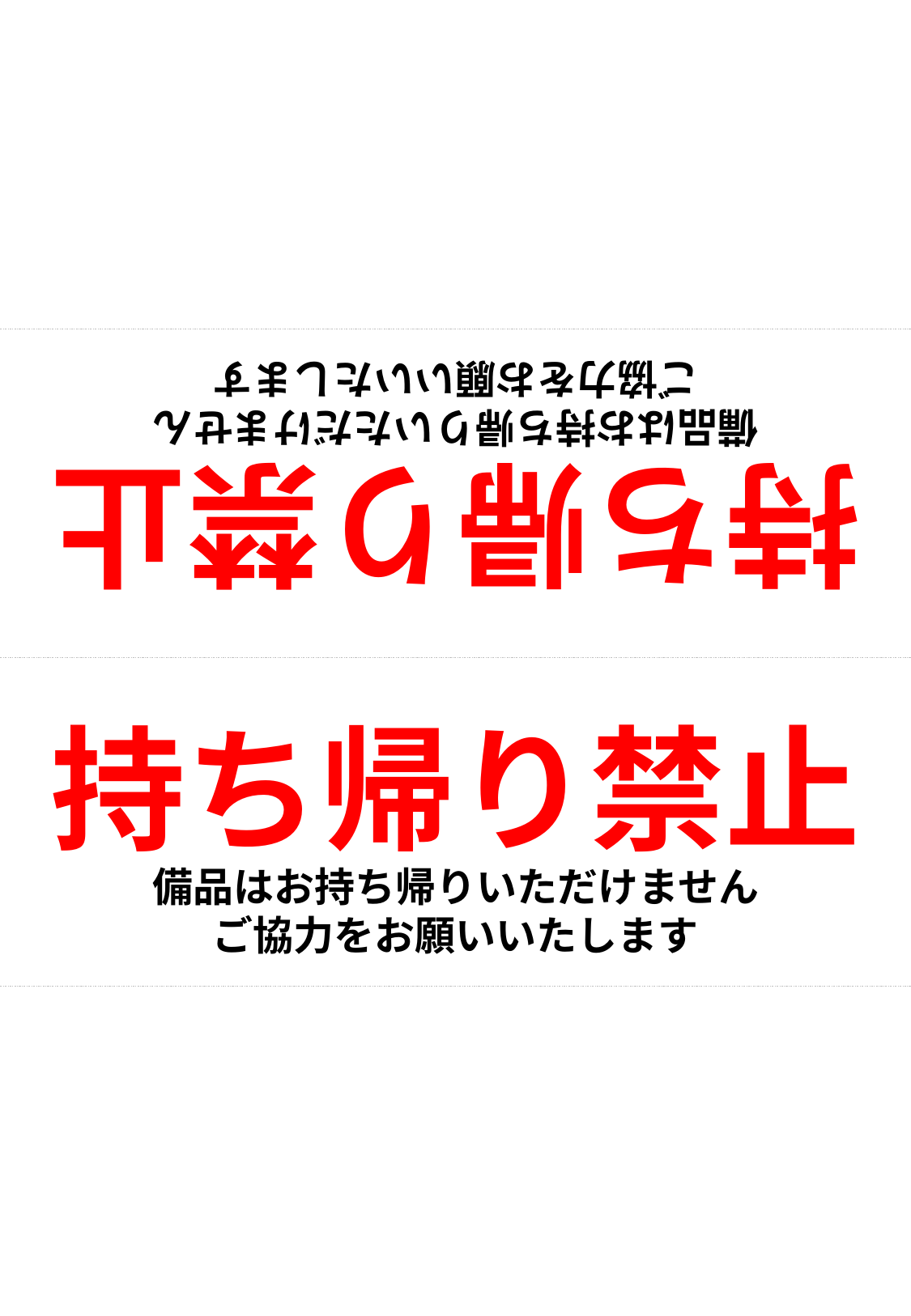

持ち帰り禁止
備品はお持ち帰りいただけません
ご協力をお願いいたします
持ち帰り禁止
備品はお持ち帰りいただけません
ご協力をお願いいたします